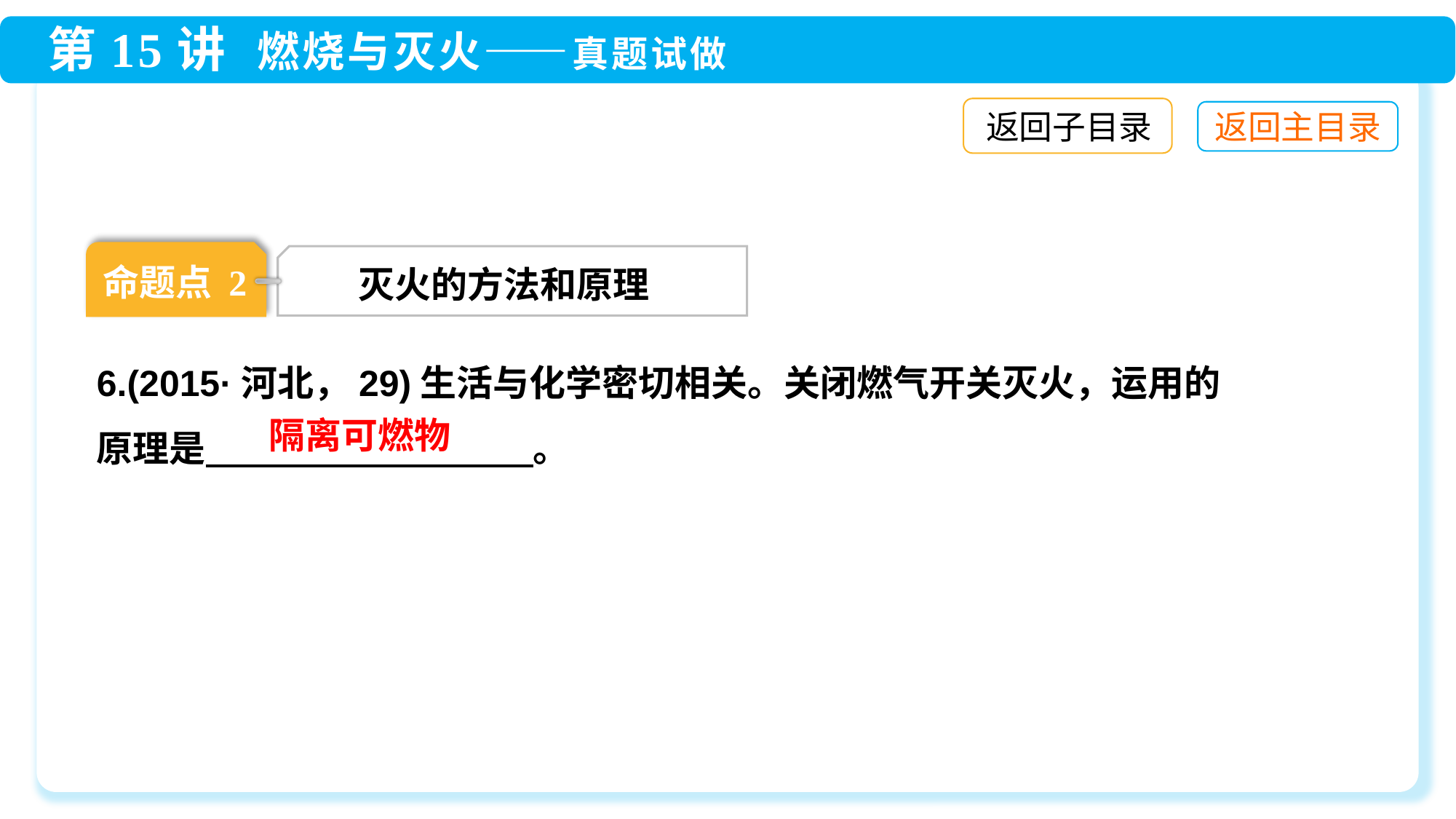

返回子目录

命题点 2
 灭火的方法和原理

6.(2015·河北，29)生活与化学密切相关。关闭燃气开关灭火，运用的
原理是　　　　　　　　　。
隔离可燃物